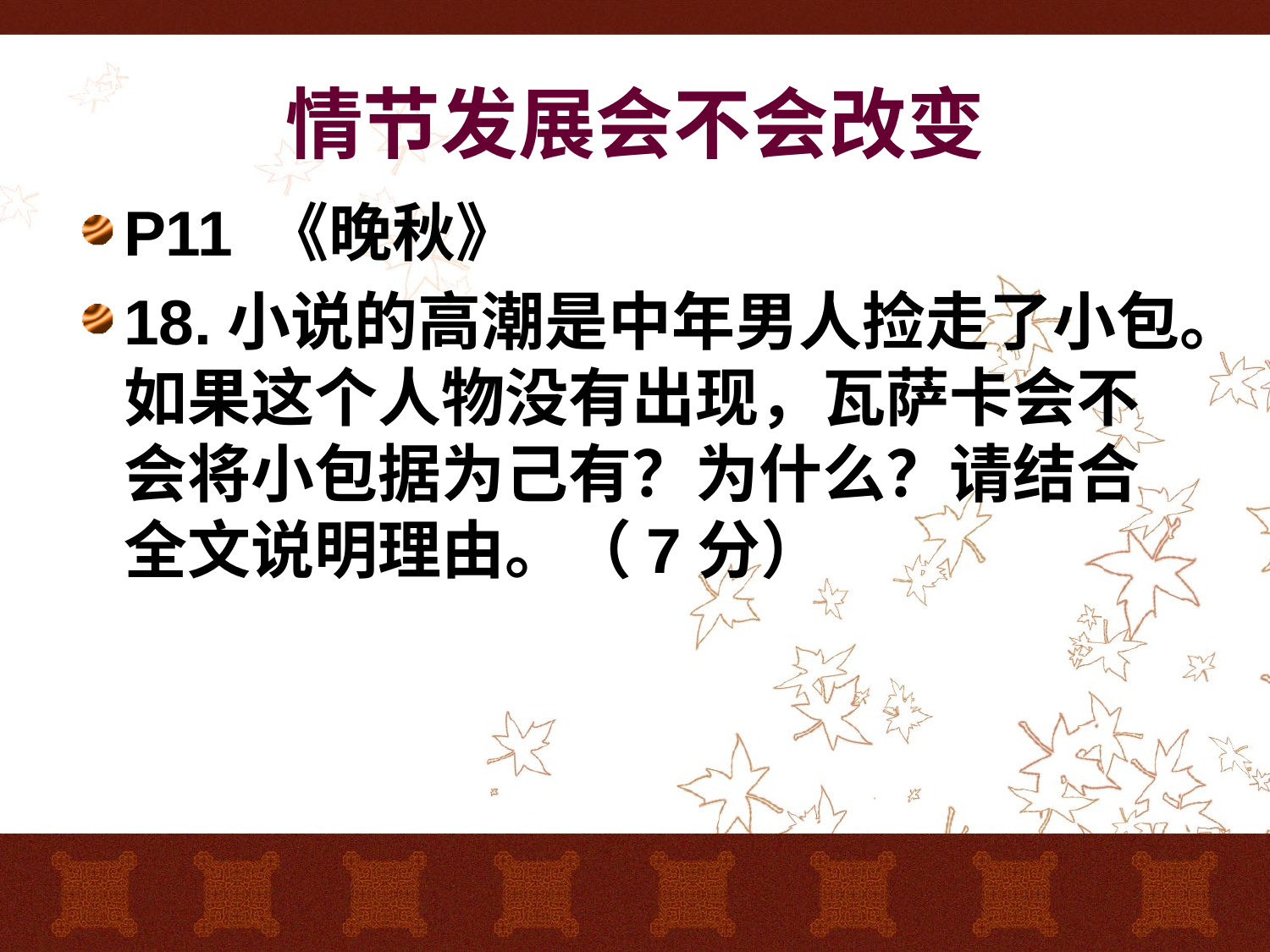

# 情节发展会不会改变
P11 《晚秋》
18.小说的高潮是中年男人捡走了小包。如果这个人物没有出现，瓦萨卡会不会将小包据为己有？为什么？请结合全文说明理由。（7分）